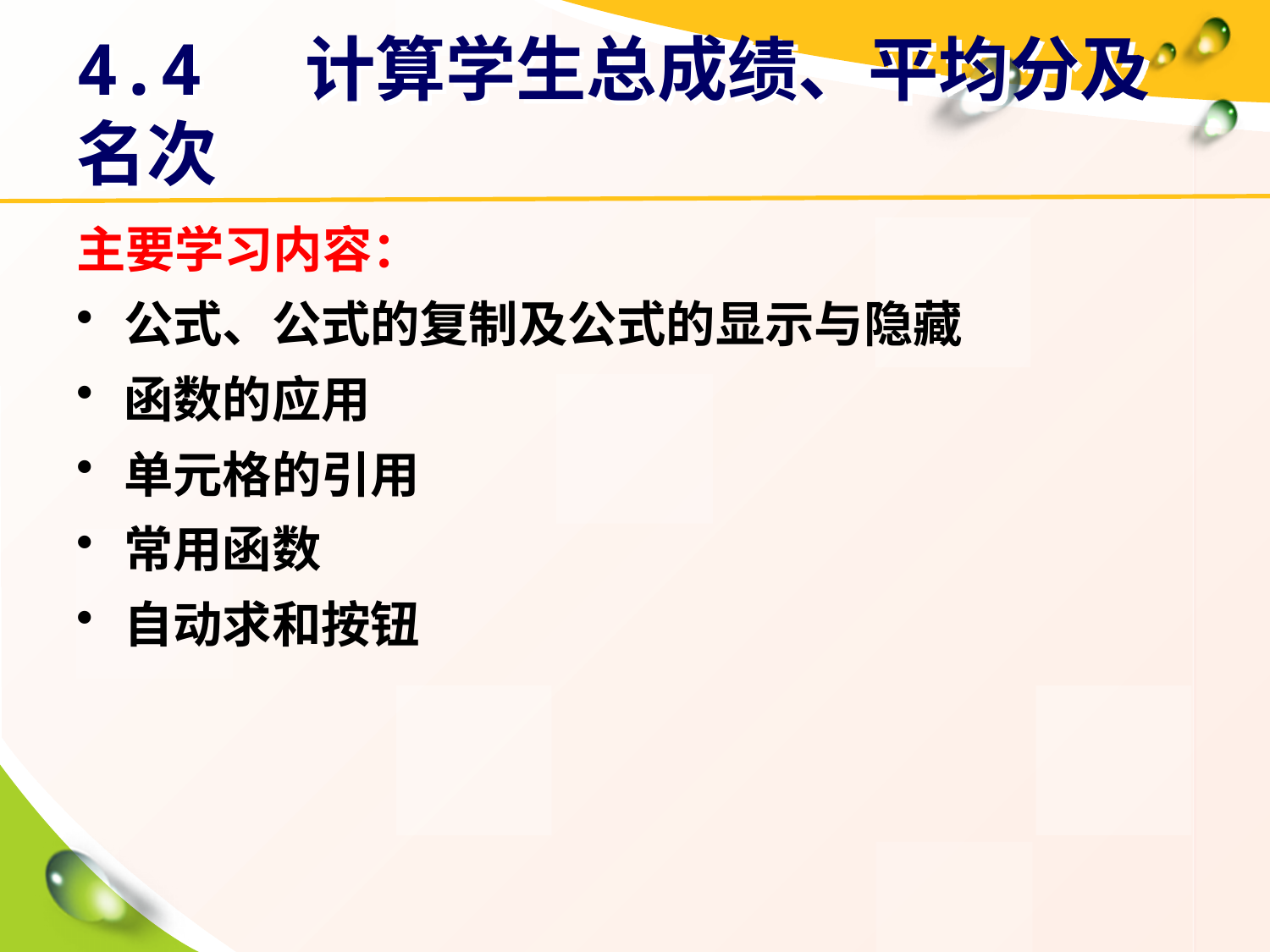

# 4.4  计算学生总成绩、平均分及名次
主要学习内容：
公式、公式的复制及公式的显示与隐藏
函数的应用
单元格的引用
常用函数
自动求和按钮